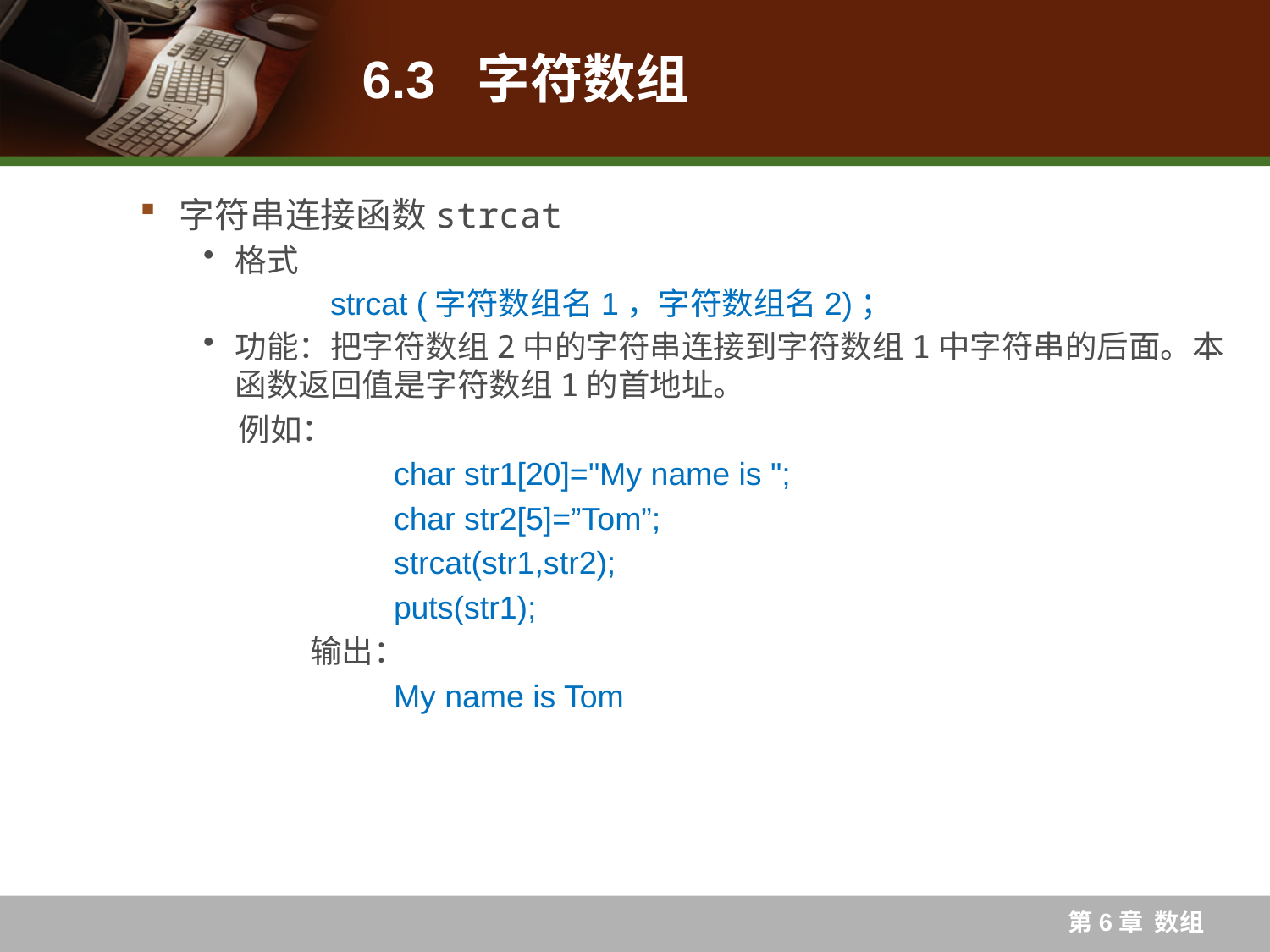

# 6.3  字符数组
字符串连接函数strcat
格式
	strcat (字符数组名1，字符数组名2)；
功能：把字符数组2中的字符串连接到字符数组1中字符串的后面。本函数返回值是字符数组1的首地址。
例如：
		char str1[20]="My name is ";
  		char str2[5]=”Tom”;
  		strcat(str1,str2);
 		puts(str1);
	     输出：
		My name is Tom
第6章  数组